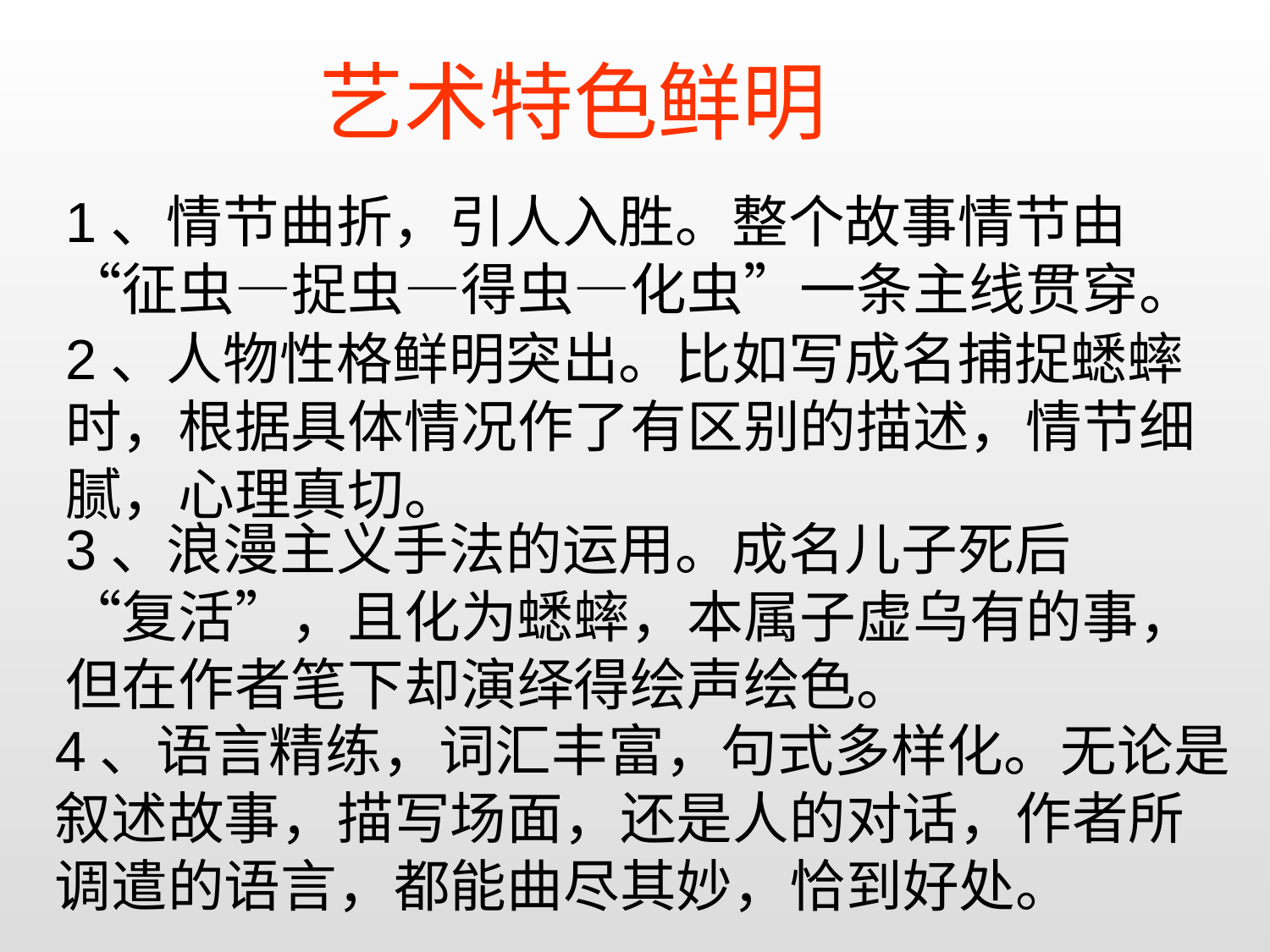

艺术特色鲜明
1、情节曲折，引人入胜。整个故事情节由“征虫—捉虫—得虫—化虫”一条主线贯穿。
2、人物性格鲜明突出。比如写成名捕捉蟋蟀时，根据具体情况作了有区别的描述，情节细腻，心理真切。
3、浪漫主义手法的运用。成名儿子死后“复活”，且化为蟋蟀，本属子虚乌有的事，但在作者笔下却演绎得绘声绘色。
4、语言精练，词汇丰富，句式多样化。无论是叙述故事，描写场面，还是人的对话，作者所调遣的语言，都能曲尽其妙，恰到好处。